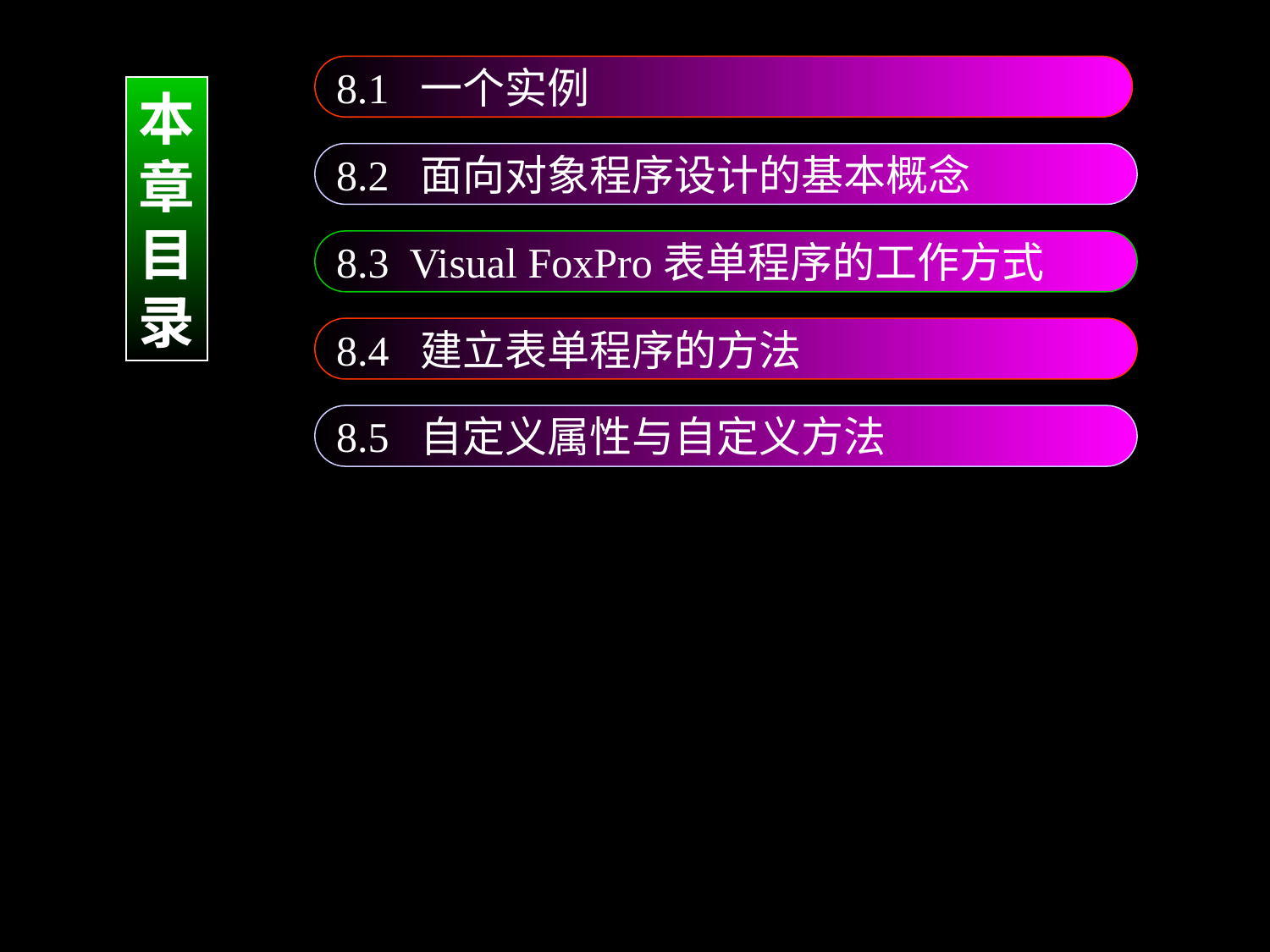

8.1  一个实例
本
章
目
录
8.2  面向对象程序设计的基本概念
8.3  Visual FoxPro表单程序的工作方式
8.4  建立表单程序的方法
8.5  自定义属性与自定义方法